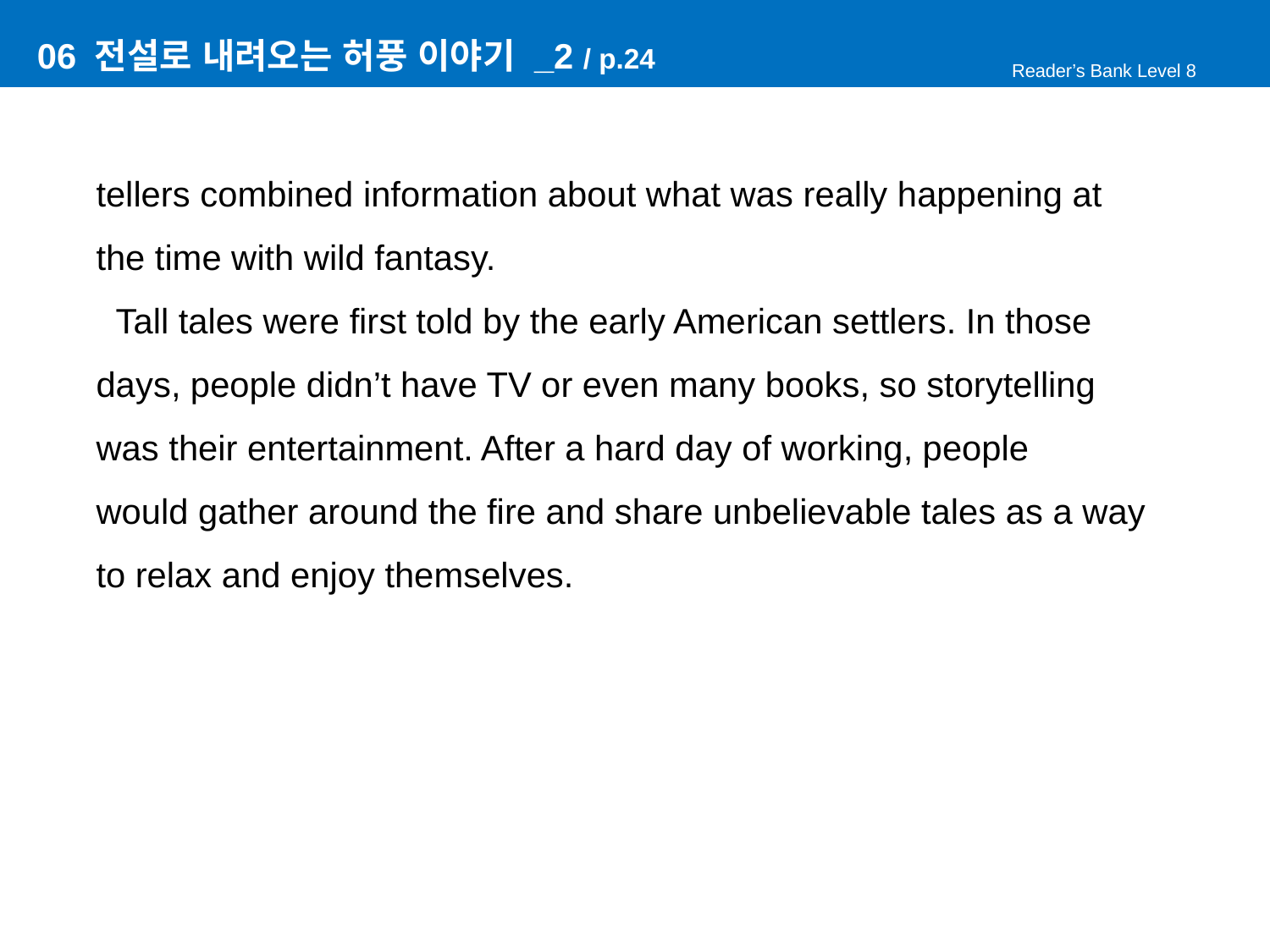

# 06 전설로 내려오는 허풍 이야기 _2 / p.24
Reader’s Bank Level 8

tellers combined information about what was really happening at
the time with wild fantasy.
  Tall tales were first told by the early American settlers. In those
days, people didn’t have TV or even many books, so storytelling
was their entertainment. After a hard day of working, people
would gather around the fire and share unbelievable tales as a way
to relax and enjoy themselves.